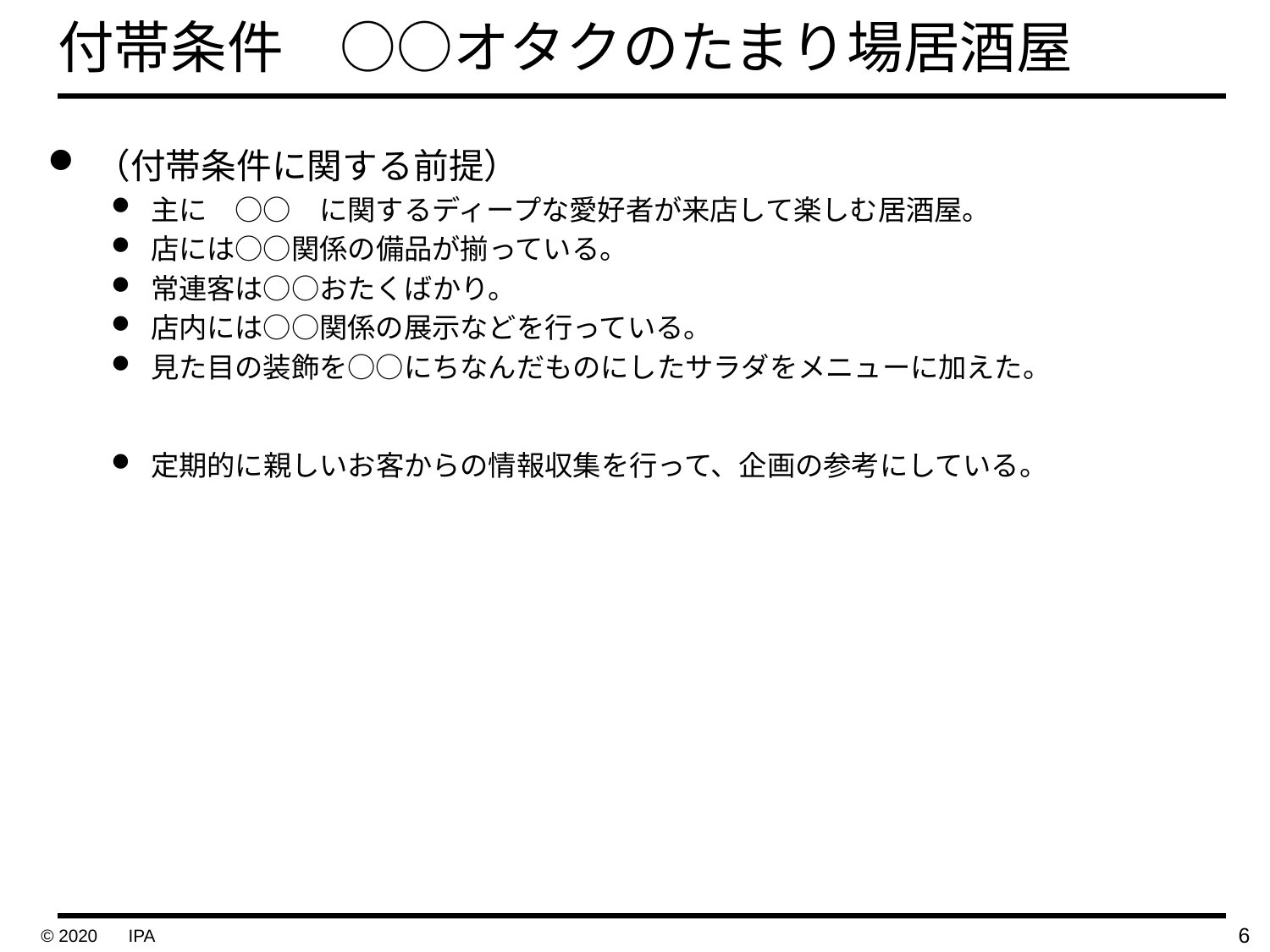

# 付帯条件　○○オタクのたまり場居酒屋
（付帯条件に関する前提）
主に　○○　に関するディープな愛好者が来店して楽しむ居酒屋。
店には○○関係の備品が揃っている。
常連客は○○おたくばかり。
店内には○○関係の展示などを行っている。
見た目の装飾を○○にちなんだものにしたサラダをメニューに加えた。

定期的に親しいお客からの情報収集を行って、企画の参考にしている。